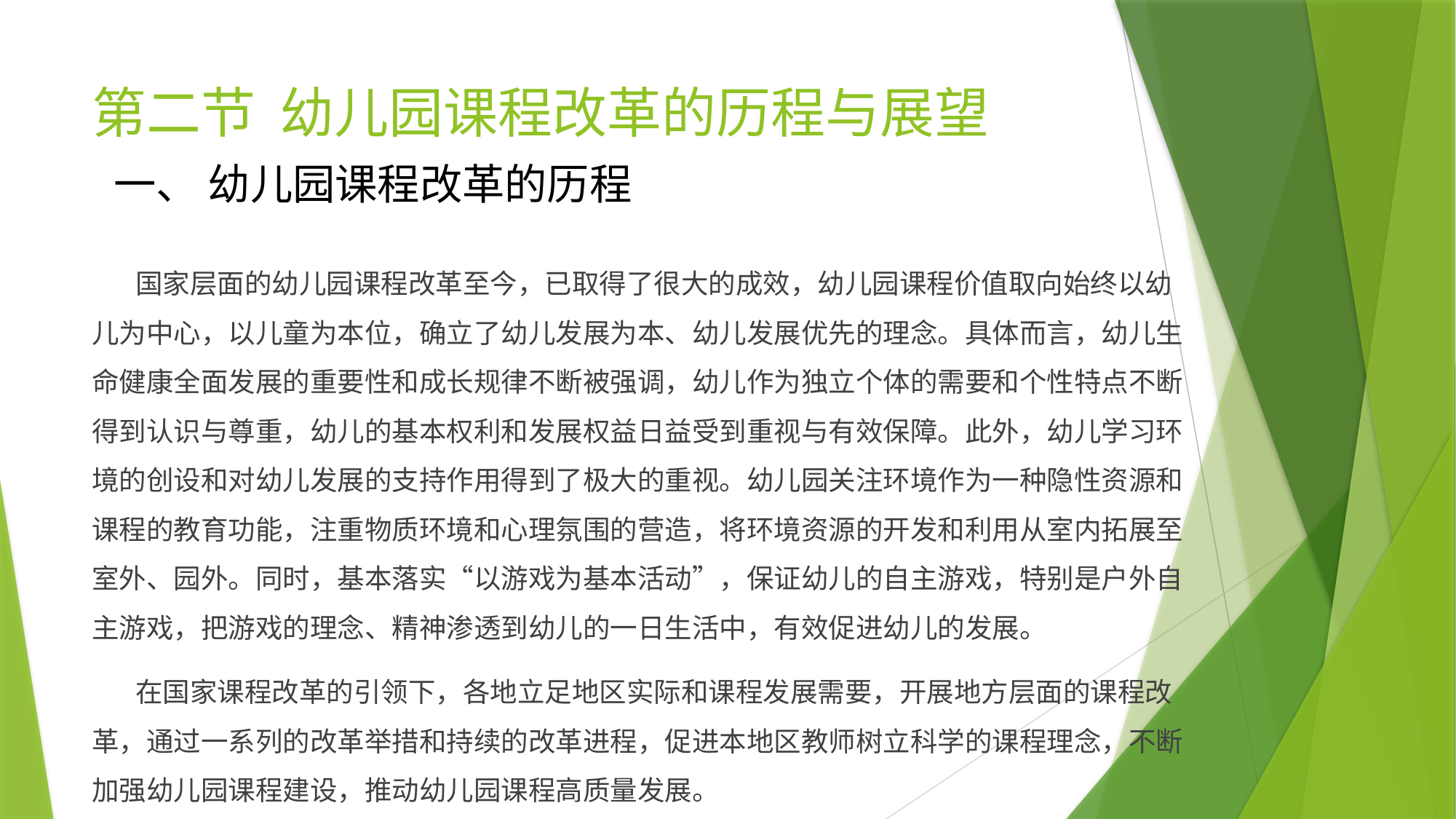

# 第二节  幼儿园课程改革的历程与展望
一、 幼儿园课程改革的历程
      国家层面的幼儿园课程改革至今，已取得了很大的成效，幼儿园课程价值取向始终以幼儿为中心，以儿童为本位，确立了幼儿发展为本、幼儿发展优先的理念。具体而言，幼儿生命健康全面发展的重要性和成长规律不断被强调，幼儿作为独立个体的需要和个性特点不断得到认识与尊重，幼儿的基本权利和发展权益日益受到重视与有效保障。此外，幼儿学习环境的创设和对幼儿发展的支持作用得到了极大的重视。幼儿园关注环境作为一种隐性资源和课程的教育功能，注重物质环境和心理氛围的营造，将环境资源的开发和利用从室内拓展至室外、园外。同时，基本落实“以游戏为基本活动”，保证幼儿的自主游戏，特别是户外自主游戏，把游戏的理念、精神渗透到幼儿的一日生活中，有效促进幼儿的发展。
      在国家课程改革的引领下，各地立足地区实际和课程发展需要，开展地方层面的课程改革，通过一系列的改革举措和持续的改革进程，促进本地区教师树立科学的课程理念，不断加强幼儿园课程建设，推动幼儿园课程高质量发展。